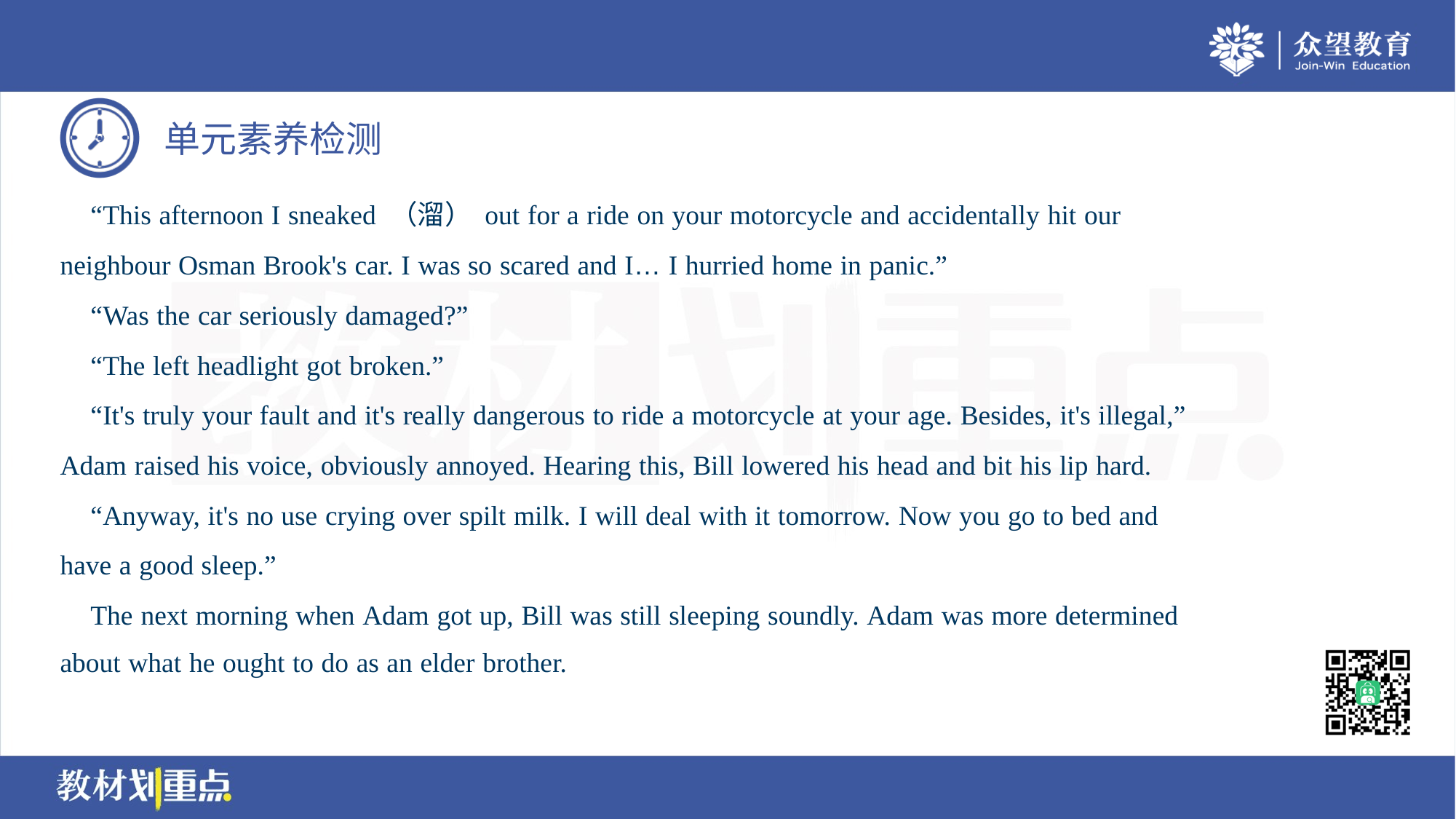

“This afternoon I sneaked （溜） out for a ride on your motorcycle and accidentally hit our
neighbour Osman Brook's car. I was so scared and I… I hurried home in panic.”
    “Was the car seriously damaged?”
    “The left headlight got broken.”
    “It's truly your fault and it's really dangerous to ride a motorcycle at your age. Besides, it's illegal,”
Adam raised his voice, obviously annoyed. Hearing this, Bill lowered his head and bit his lip hard.
    “Anyway, it's no use crying over spilt milk. I will deal with it tomorrow. Now you go to bed and
have a good sleep.”
    The next morning when Adam got up, Bill was still sleeping soundly. Adam was more determined
about what he ought to do as an elder brother.